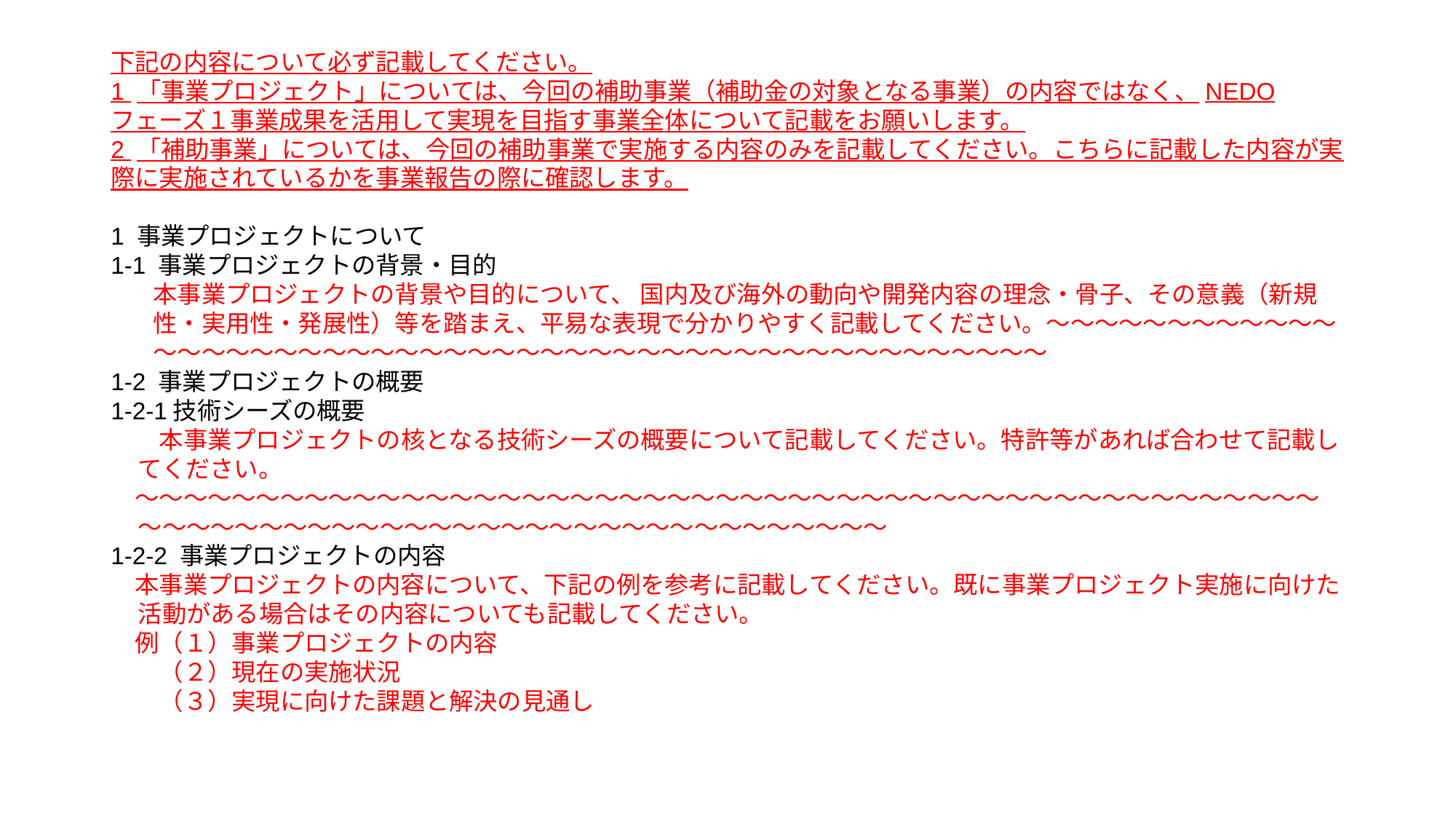

下記の内容について必ず記載してください。
1 「事業プロジェクト」については、今回の補助事業（補助金の対象となる事業）の内容ではなく、NEDOフェーズ１事業成果を活用して実現を目指す事業全体について記載をお願いします。
2 「補助事業」については、今回の補助事業で実施する内容のみを記載してください。こちらに記載した内容が実際に実施されているかを事業報告の際に確認します。

1 事業プロジェクトについて
1-1 事業プロジェクトの背景・目的
本事業プロジェクトの背景や目的について、 国内及び海外の動向や開発内容の理念・骨子、その意義（新規性・実用性・発展性）等を踏まえ、平易な表現で分かりやすく記載してください。～～～～～～～～～～～～～～～～～～～～～～～～～～～～～～～～～～～～～～～～～～～～～～～～～
1-2 事業プロジェクトの概要
1-2-1技術シーズの概要
　　本事業プロジェクトの核となる技術シーズの概要について記載してください。特許等があれば合わせて記載してください。
　～～～～～～～～～～～～～～～～～～～～～～～～～～～～～～～～～～～～～～～～～～～～～～～～～～～～～～～～～～～～～～～～～～～～～～～～～～～～～～～～
1-2-2 事業プロジェクトの内容
　本事業プロジェクトの内容について、下記の例を参考に記載してください。既に事業プロジェクト実施に向けた活動がある場合はその内容についても記載してください。
　例（１）事業プロジェクトの内容
　　（２）現在の実施状況
　　（３）実現に向けた課題と解決の見通し